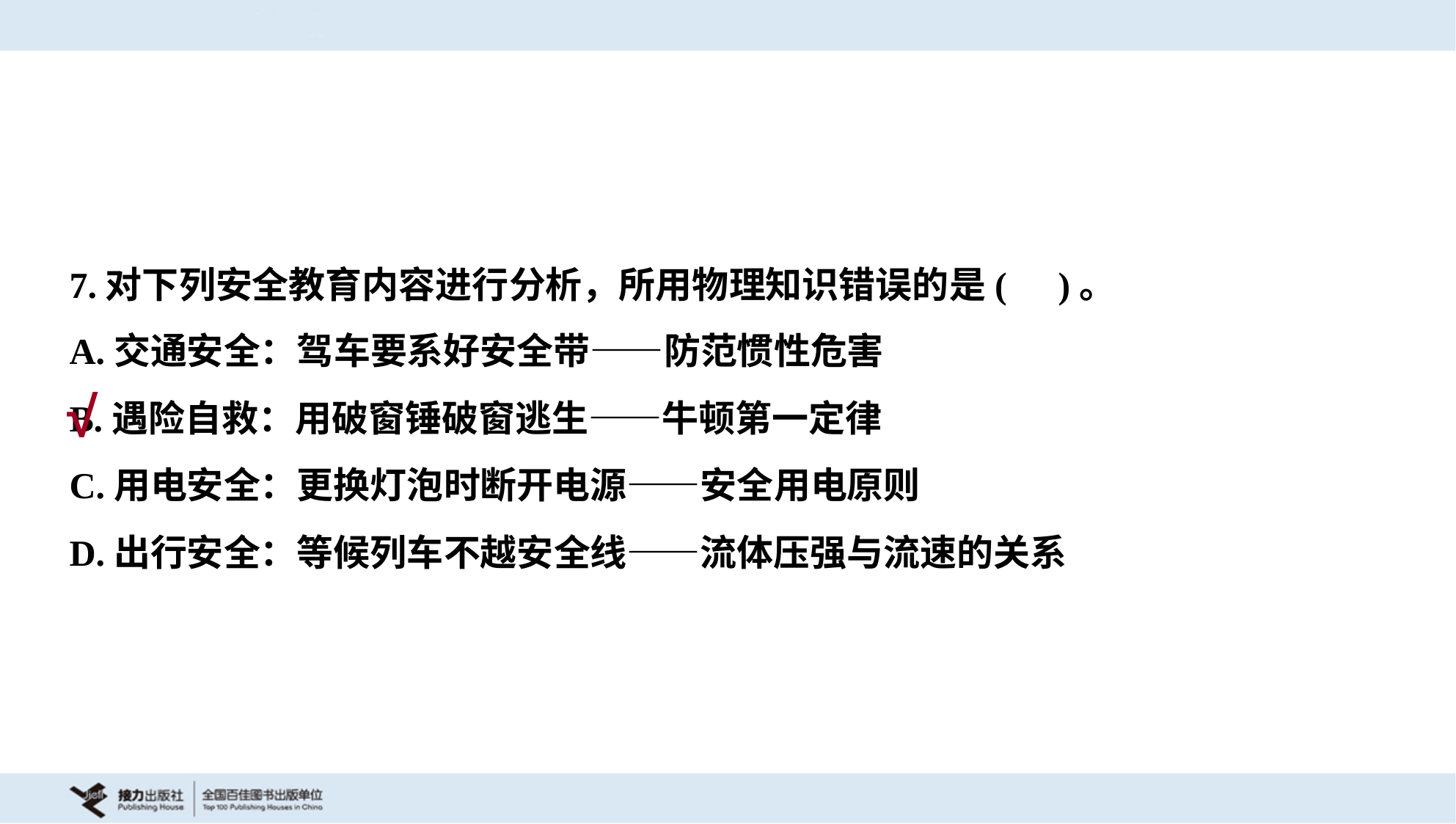

7.对下列安全教育内容进行分析，所用物理知识错误的是(     )。

A.交通安全：驾车要系好安全带——防范惯性危害
B.遇险自救：用破窗锤破窗逃生——牛顿第一定律
C.用电安全：更换灯泡时断开电源——安全用电原则
D.出行安全：等候列车不越安全线——流体压强与流速的关系
√